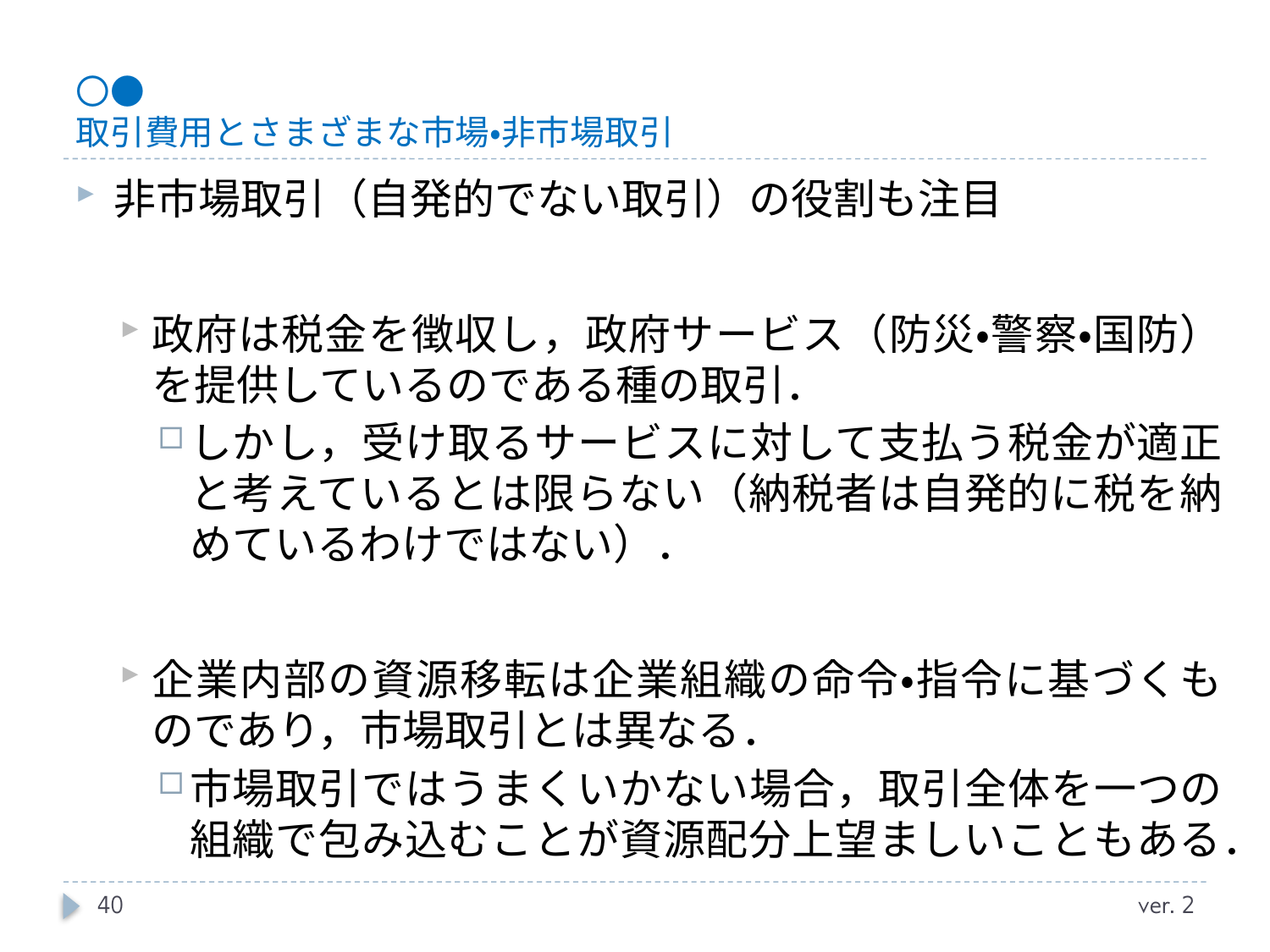

# 〇● 取引費用とさまざまな市場・非市場取引
非市場取引（自発的でない取引）の役割も注目

政府は税金を徴収し，政府サービス（防災・警察・国防）を提供しているのである種の取引．
しかし，受け取るサービスに対して支払う税金が適正と考えているとは限らない（納税者は自発的に税を納めているわけではない）．

企業内部の資源移転は企業組織の命令・指令に基づくものであり，市場取引とは異なる．
市場取引ではうまくいかない場合，取引全体を一つの組織で包み込むことが資源配分上望ましいこともある．

40
ver. 2